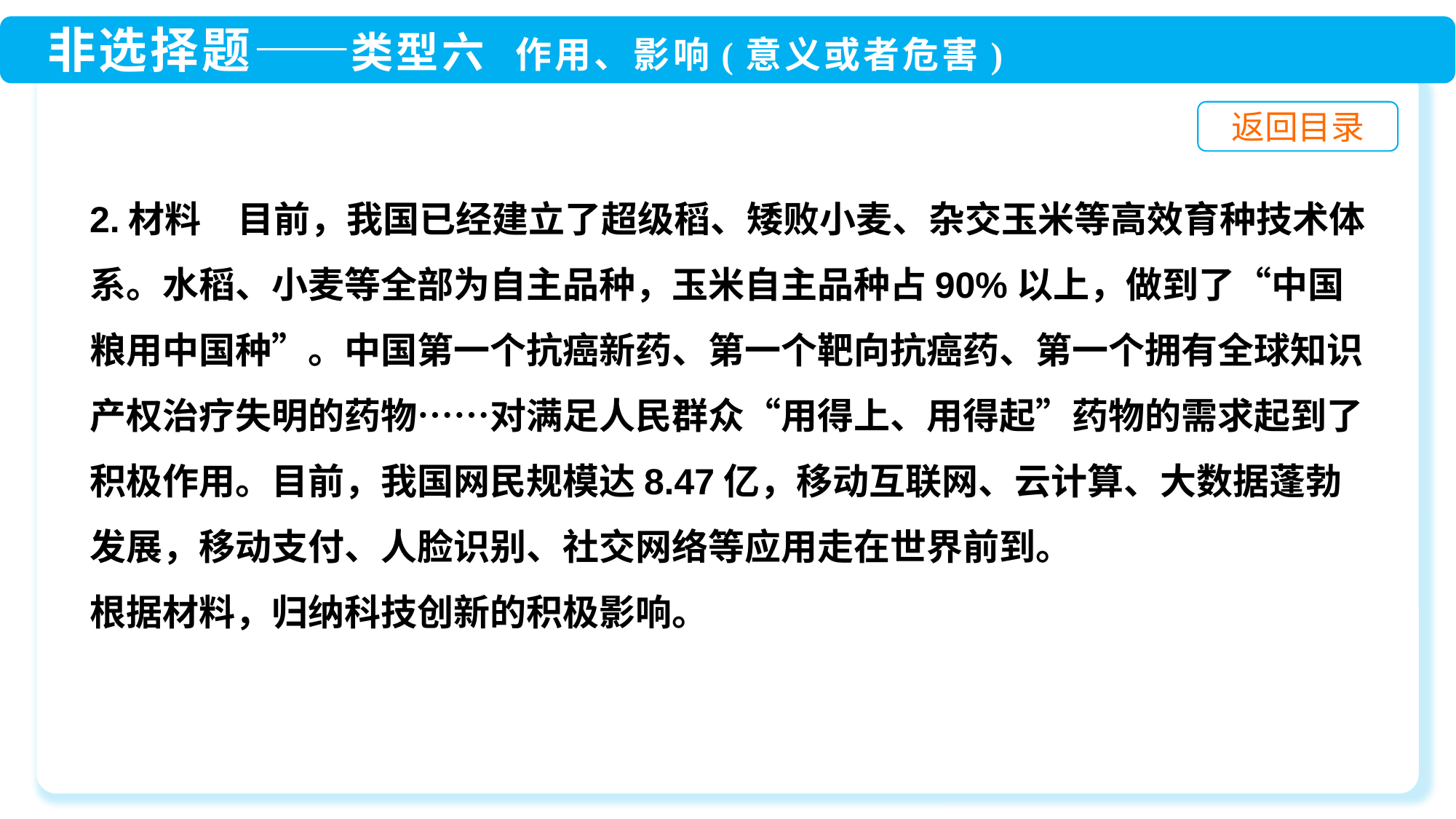

2.材料　目前，我国已经建立了超级稻、矮败小麦、杂交玉米等高效育种技术体系。水稻、小麦等全部为自主品种，玉米自主品种占90%以上，做到了“中国粮用中国种”。中国第一个抗癌新药、第一个靶向抗癌药、第一个拥有全球知识产权治疗失明的药物……对满足人民群众“用得上、用得起”药物的需求起到了积极作用。目前，我国网民规模达8.47亿，移动互联网、云计算、大数据蓬勃发展，移动支付、人脸识别、社交网络等应用走在世界前到。
根据材料，归纳科技创新的积极影响。